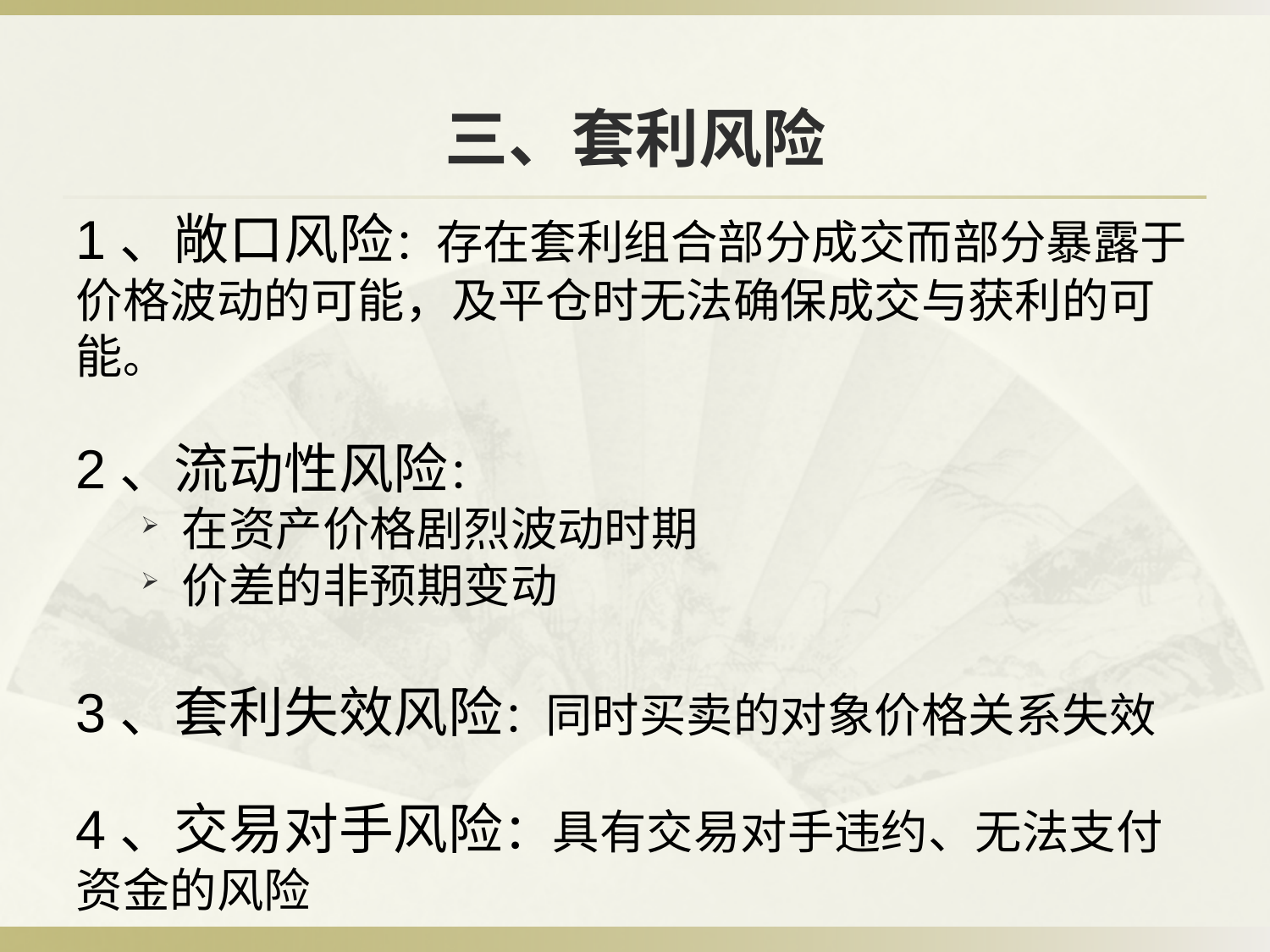

# 三、套利风险
1、敞口风险：存在套利组合部分成交而部分暴露于价格波动的可能，及平仓时无法确保成交与获利的可能。

2、流动性风险：
在资产价格剧烈波动时期
价差的非预期变动

3、套利失效风险：同时买卖的对象价格关系失效

4、交易对手风险：具有交易对手违约、无法支付资金的风险